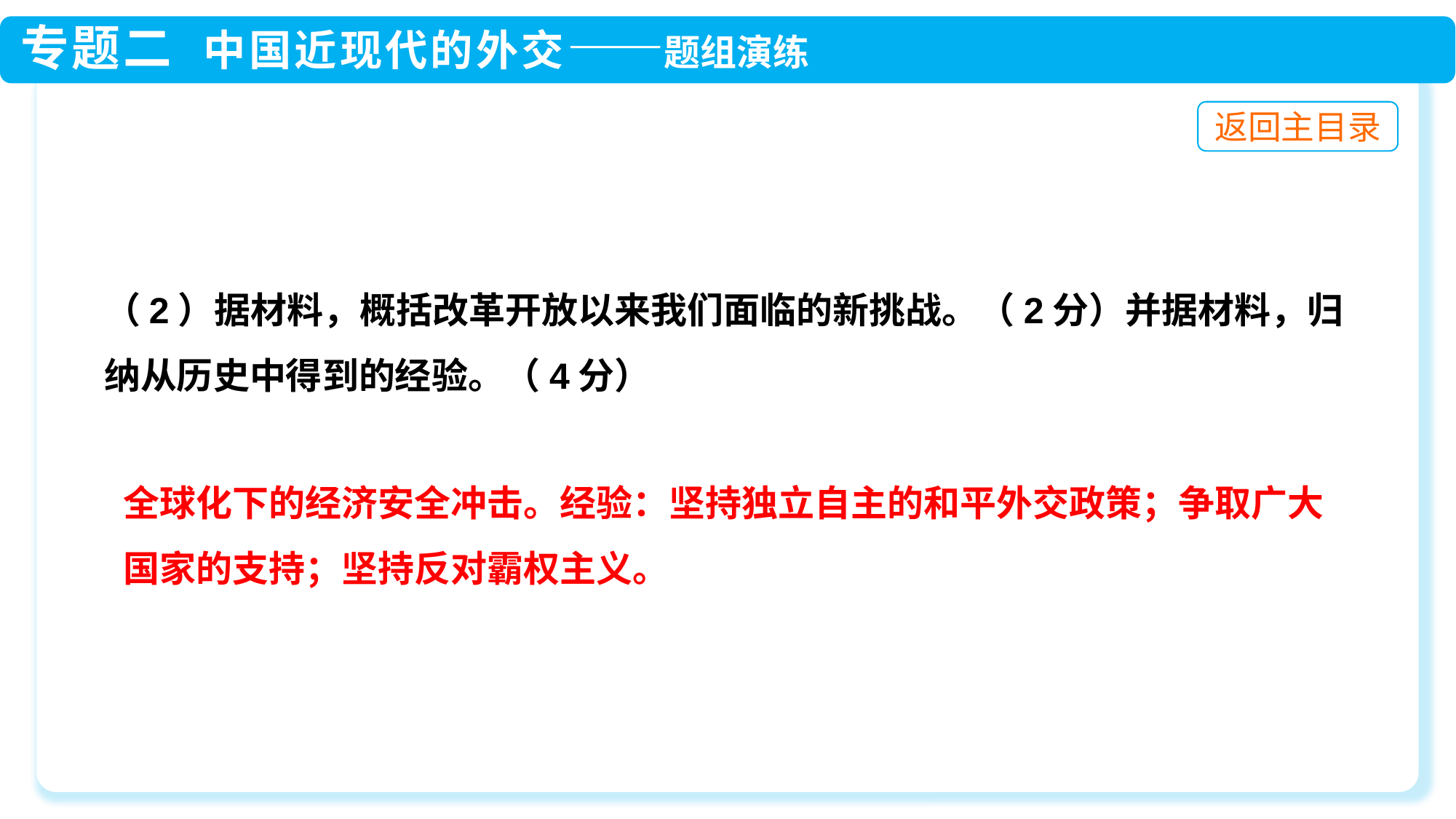

（2）据材料，概括改革开放以来我们面临的新挑战。（2分）并据材料，归纳从历史中得到的经验。（4分）
全球化下的经济安全冲击。经验：坚持独立自主的和平外交政策；争取广大国家的支持；坚持反对霸权主义。